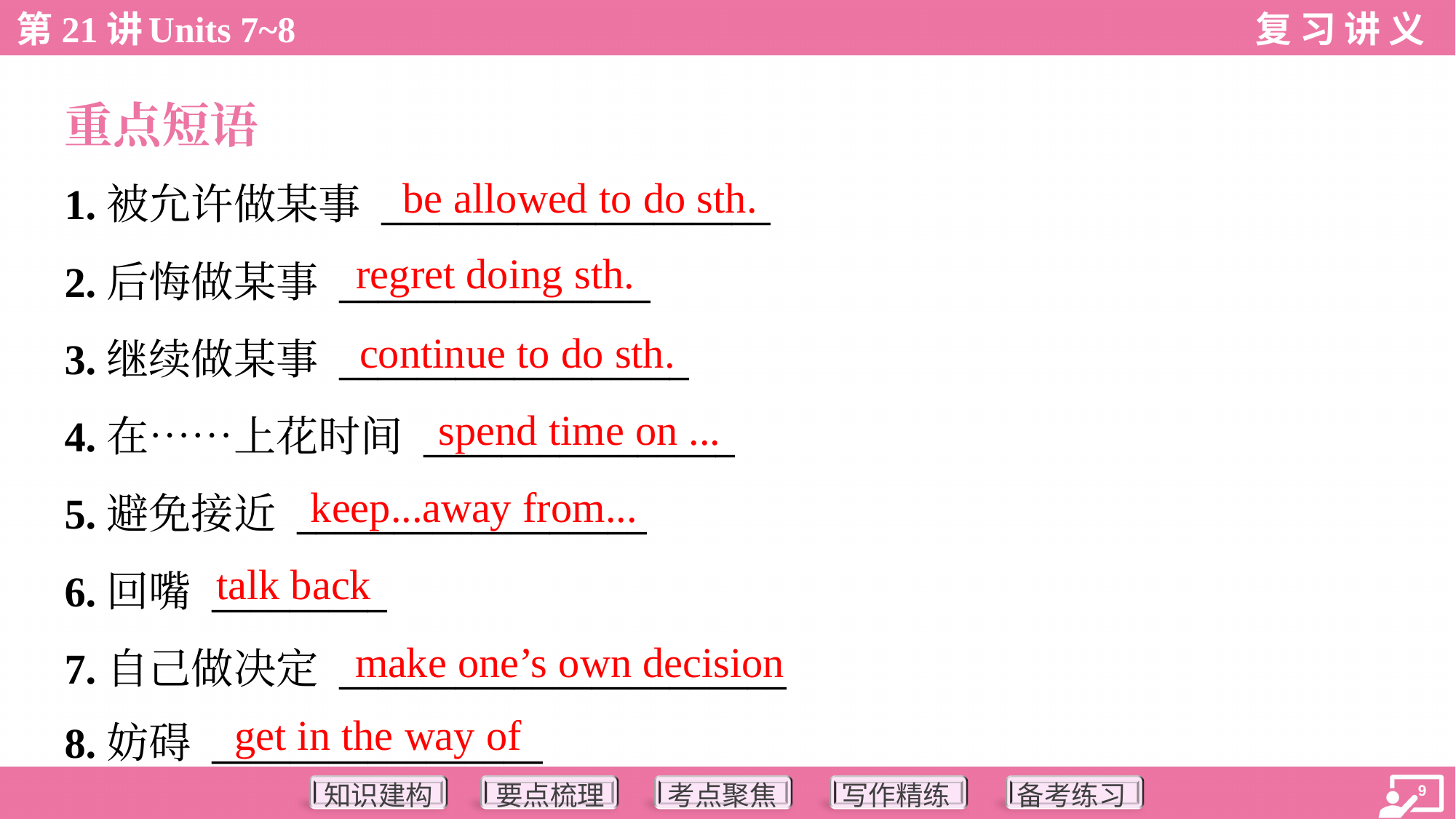

重点短语
be allowed to do sth.
1.被允许做某事 ____________________
2.后悔做某事 ________________
3.继续做某事 __________________
4.在……上花时间 ________________
5.避免接近 __________________
6.回嘴 _________
7.自己做决定 _______________________
8.妨碍 _________________
regret doing sth.
continue to do sth.
spend time on ...
keep...away from...
talk back
make one’s own decision
get in the way of